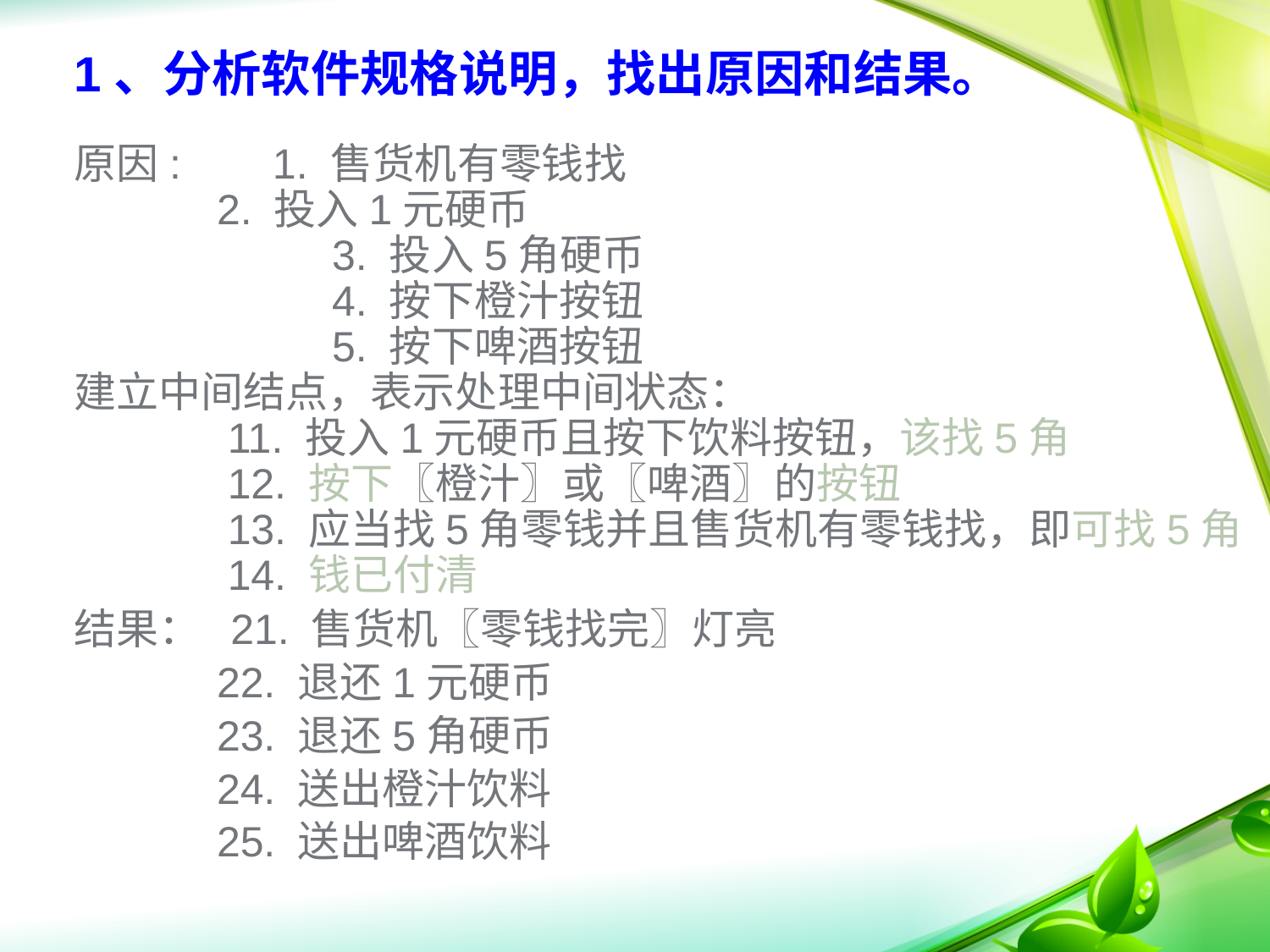

# 1、分析软件规格说明，找出原因和结果。
原因: 	  1. 售货机有零钱找
            2. 投入1元硬币
		       3. 投入5角硬币
		       4. 按下橙汁按钮
		       5. 按下啤酒按钮
建立中间结点，表示处理中间状态：
          11. 投入1元硬币且按下饮料按钮，该找5角
          12. 按下〖橙汁〗或〖啤酒〗的按钮
          13. 应当找5角零钱并且售货机有零钱找，即可找5角
          14. 钱已付清
结果：  21. 售货机〖零钱找完〗灯亮
            22. 退还1元硬币
            23. 退还5角硬币
            24. 送出橙汁饮料
            25. 送出啤酒饮料